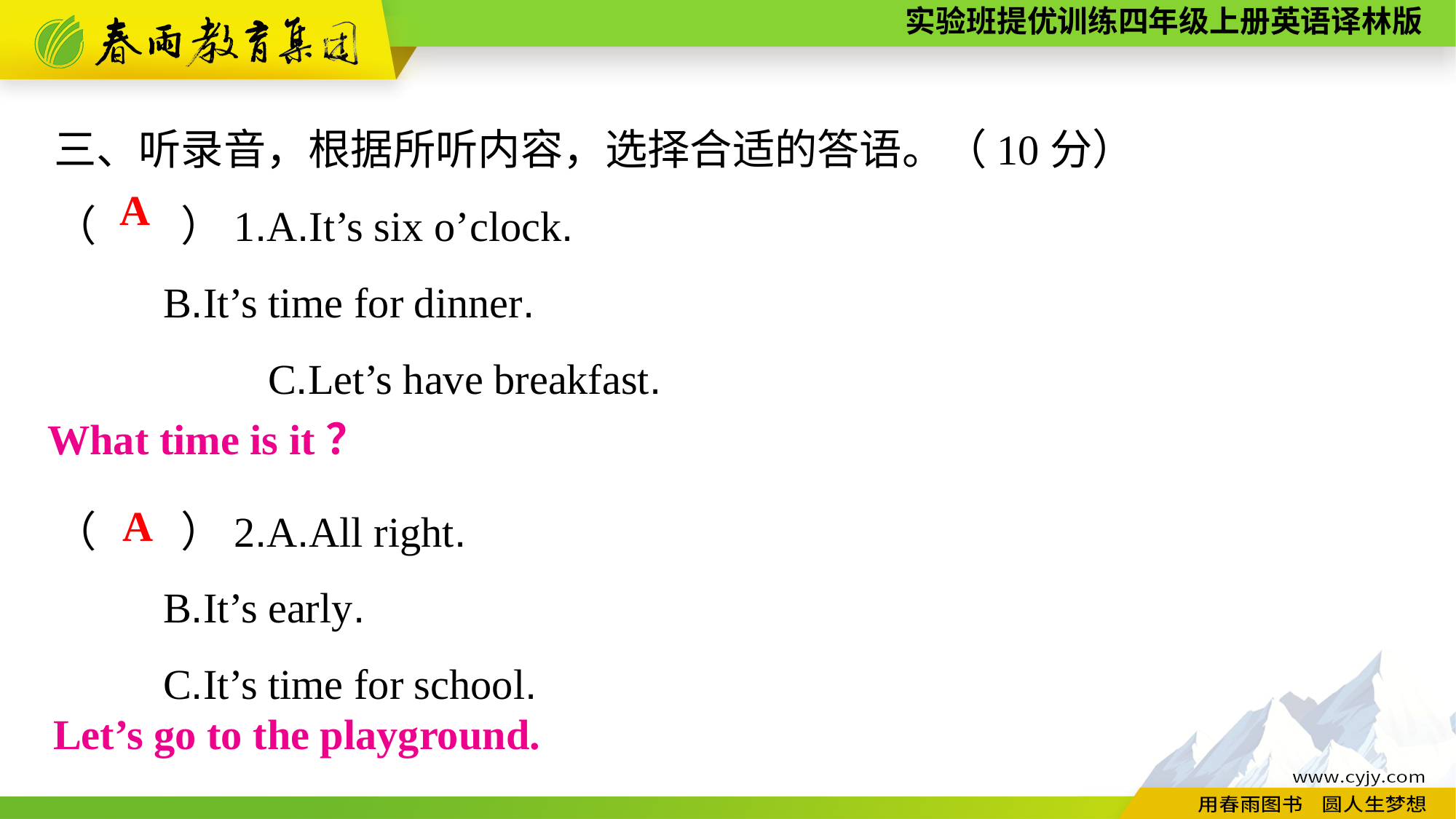

三、听录音，根据所听内容，选择合适的答语。（10分）
（　　）1.A.It’s six o’clock.
	B.It’s time for dinner.
	C.Let’s have breakfast.

（　　）2.A.All right.
	B.It’s early.
	C.It’s time for school.
A
What time is it？
A
Let’s go to the playground.